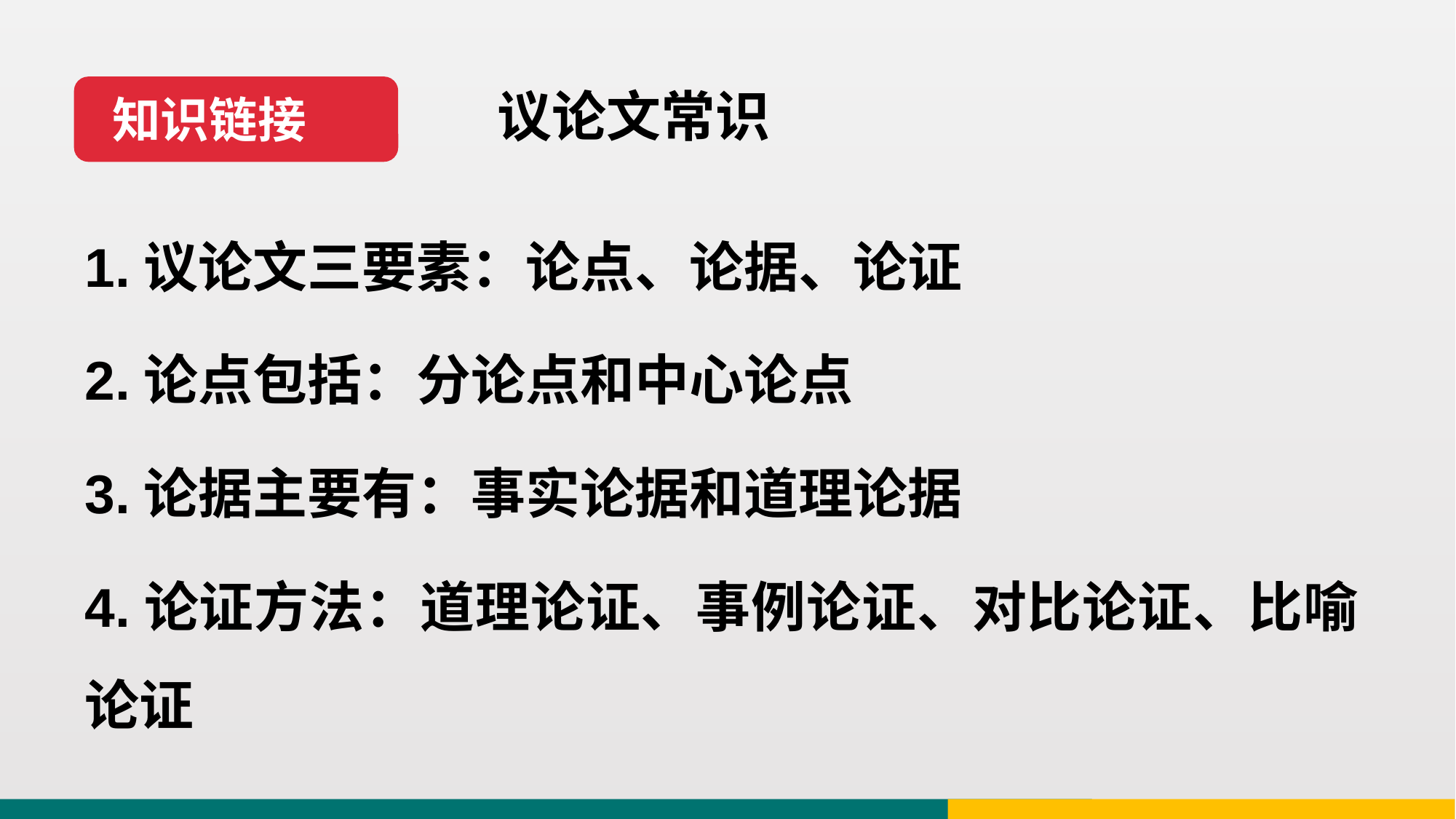

知识链接
# 议论文常识
1.议论文三要素：论点、论据、论证
2.论点包括：分论点和中心论点
3.论据主要有：事实论据和道理论据
4.论证方法：道理论证、事例论证、对比论证、比喻论证